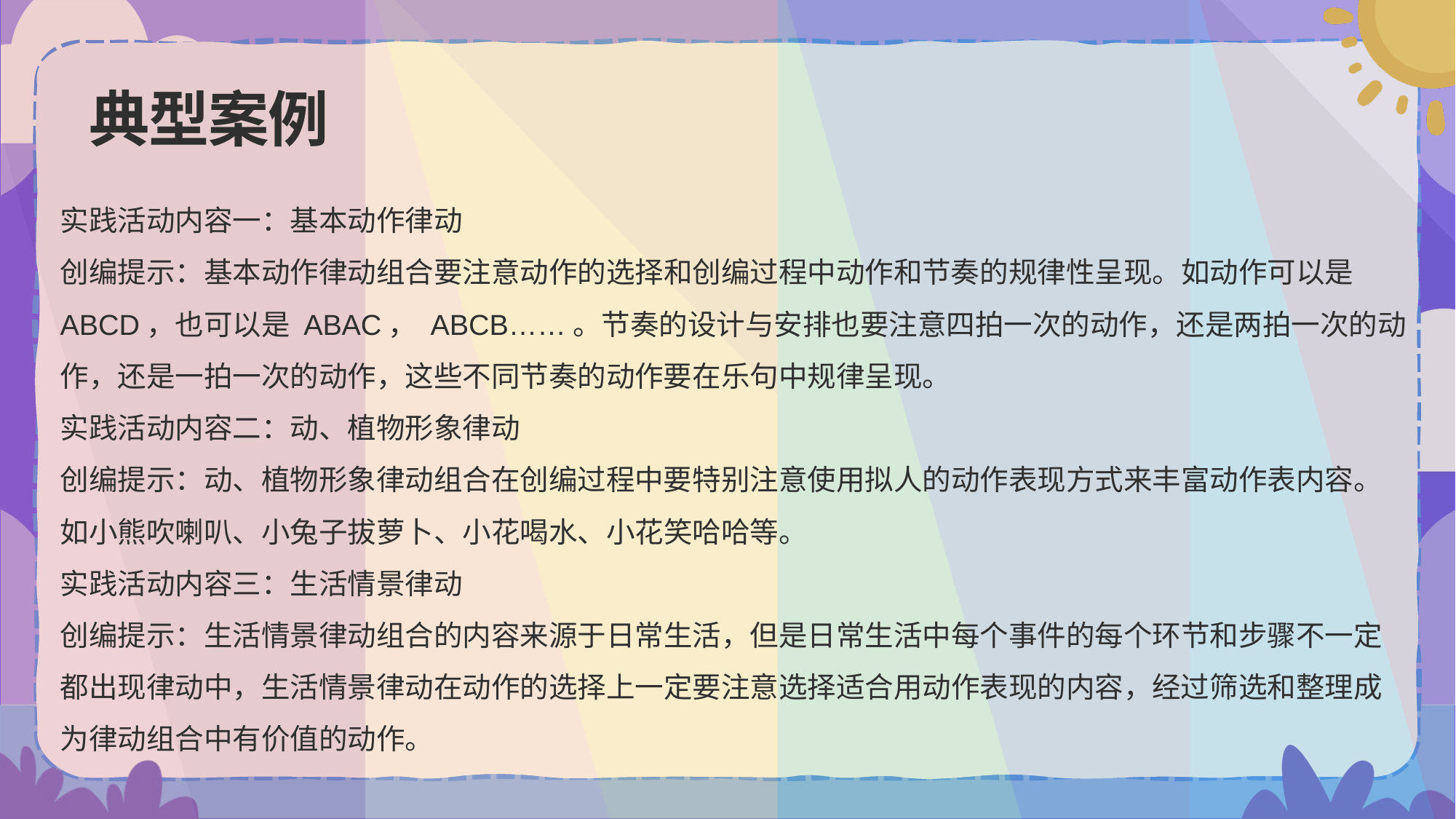

# 典型案例
实践活动内容一：基本动作律动
创编提示：基本动作律动组合要注意动作的选择和创编过程中动作和节奏的规律性呈现。如动作可以是 ABCD，也可以是 ABAC， ABCB……。节奏的设计与安排也要注意四拍一次的动作，还是两拍一次的动作，还是一拍一次的动作，这些不同节奏的动作要在乐句中规律呈现。
实践活动内容二：动、植物形象律动
创编提示：动、植物形象律动组合在创编过程中要特别注意使用拟人的动作表现方式来丰富动作表内容。如小熊吹喇叭、小兔子拔萝卜、小花喝水、小花笑哈哈等。
实践活动内容三：生活情景律动
创编提示：生活情景律动组合的内容来源于日常生活，但是日常生活中每个事件的每个环节和步骤不一定都出现律动中，生活情景律动在动作的选择上一定要注意选择适合用动作表现的内容，经过筛选和整理成为律动组合中有价值的动作。